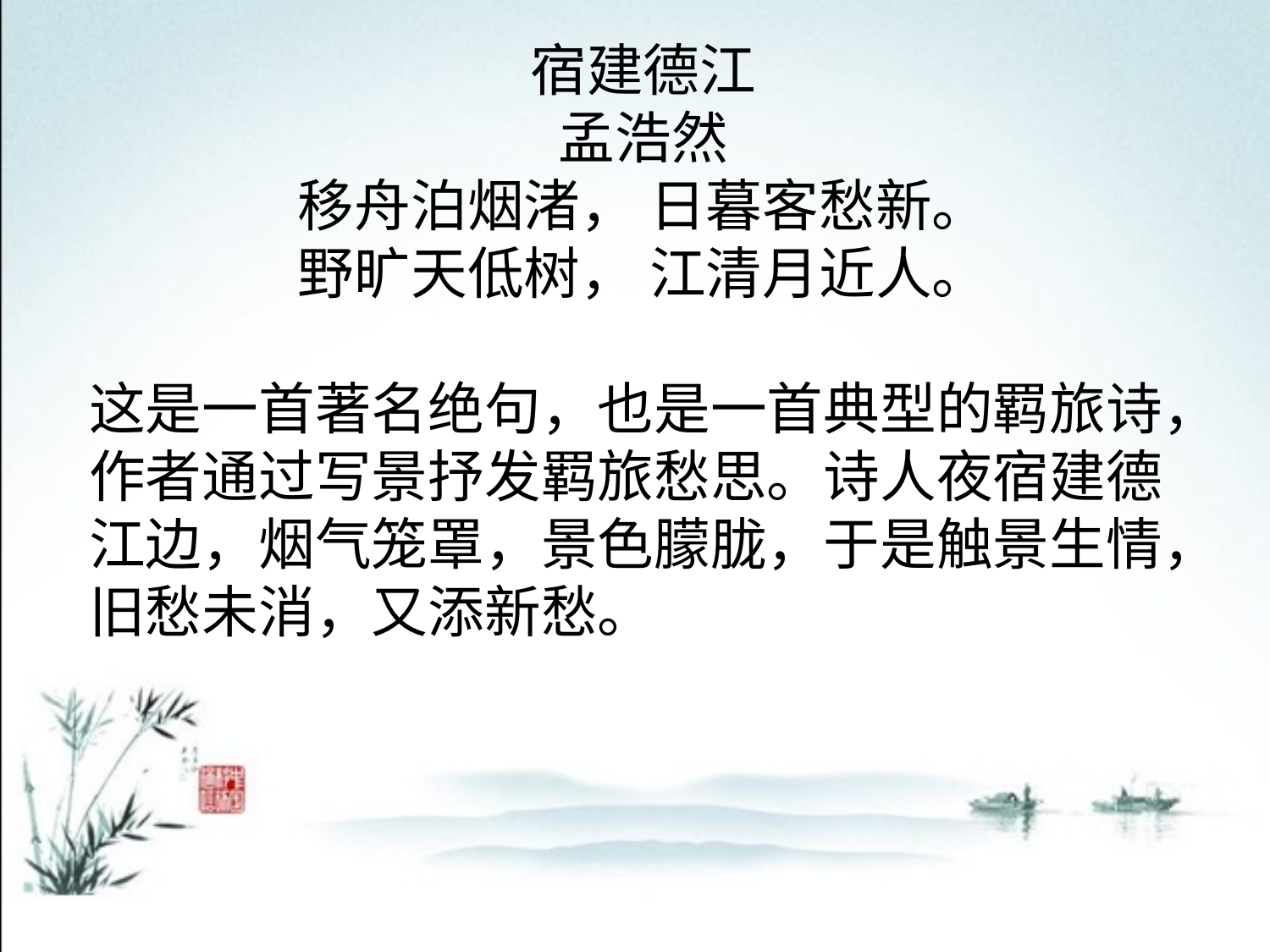

宿建德江
孟浩然
移舟泊烟渚， 日暮客愁新。
野旷天低树， 江清月近人。

这是一首著名绝句，也是一首典型的羁旅诗，作者通过写景抒发羁旅愁思。诗人夜宿建德江边，烟气笼罩，景色朦胧，于是触景生情，旧愁未消，又添新愁。